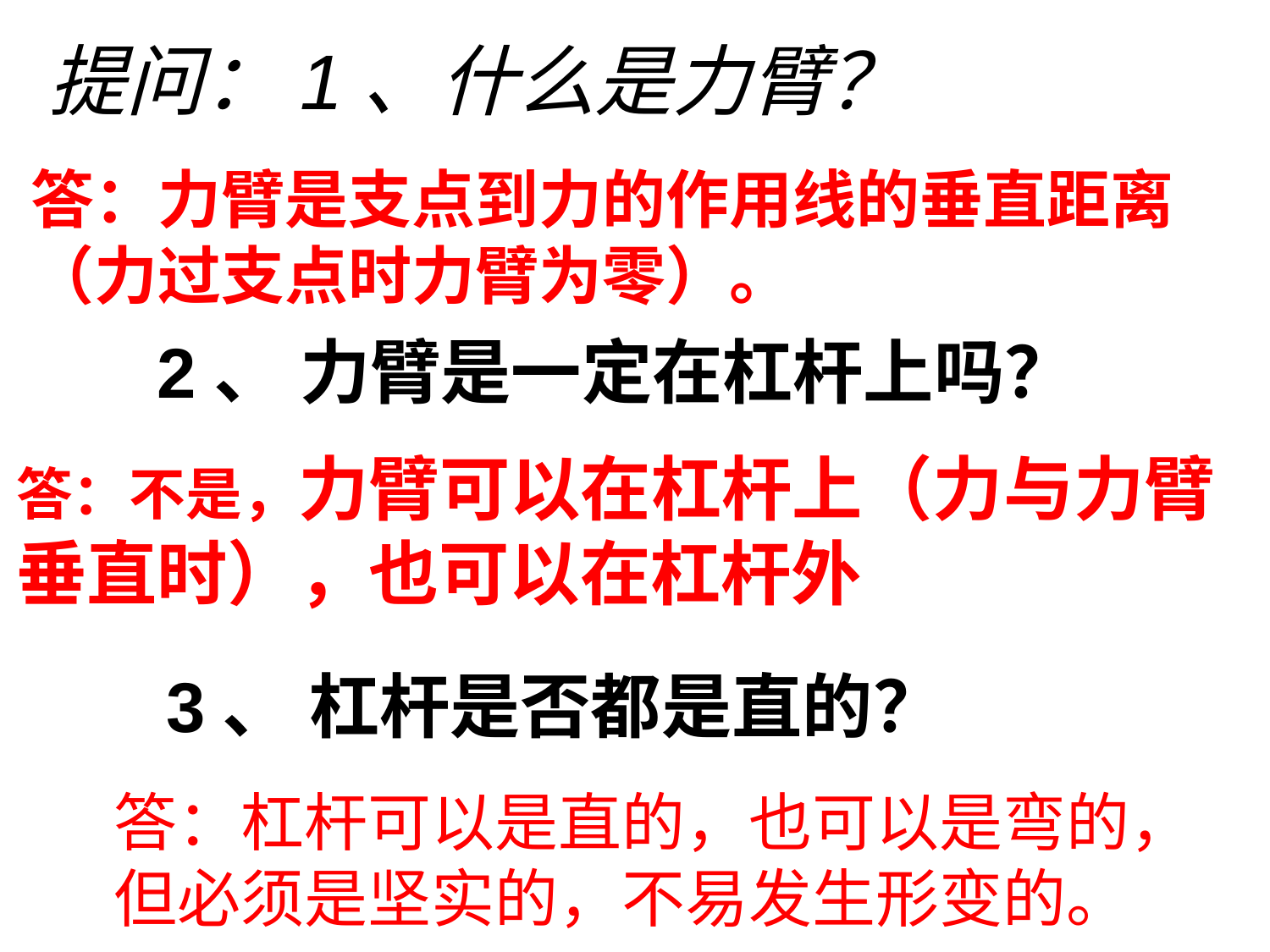

# 提问：1、什么是力臂？
答：力臂是支点到力的作用线的垂直距离（力过支点时力臂为零）。
2、 力臂是一定在杠杆上吗？
答：不是，力臂可以在杠杆上（力与力臂垂直时），也可以在杠杆外
3、 杠杆是否都是直的？
答：杠杆可以是直的，也可以是弯的，但必须是坚实的，不易发生形变的。